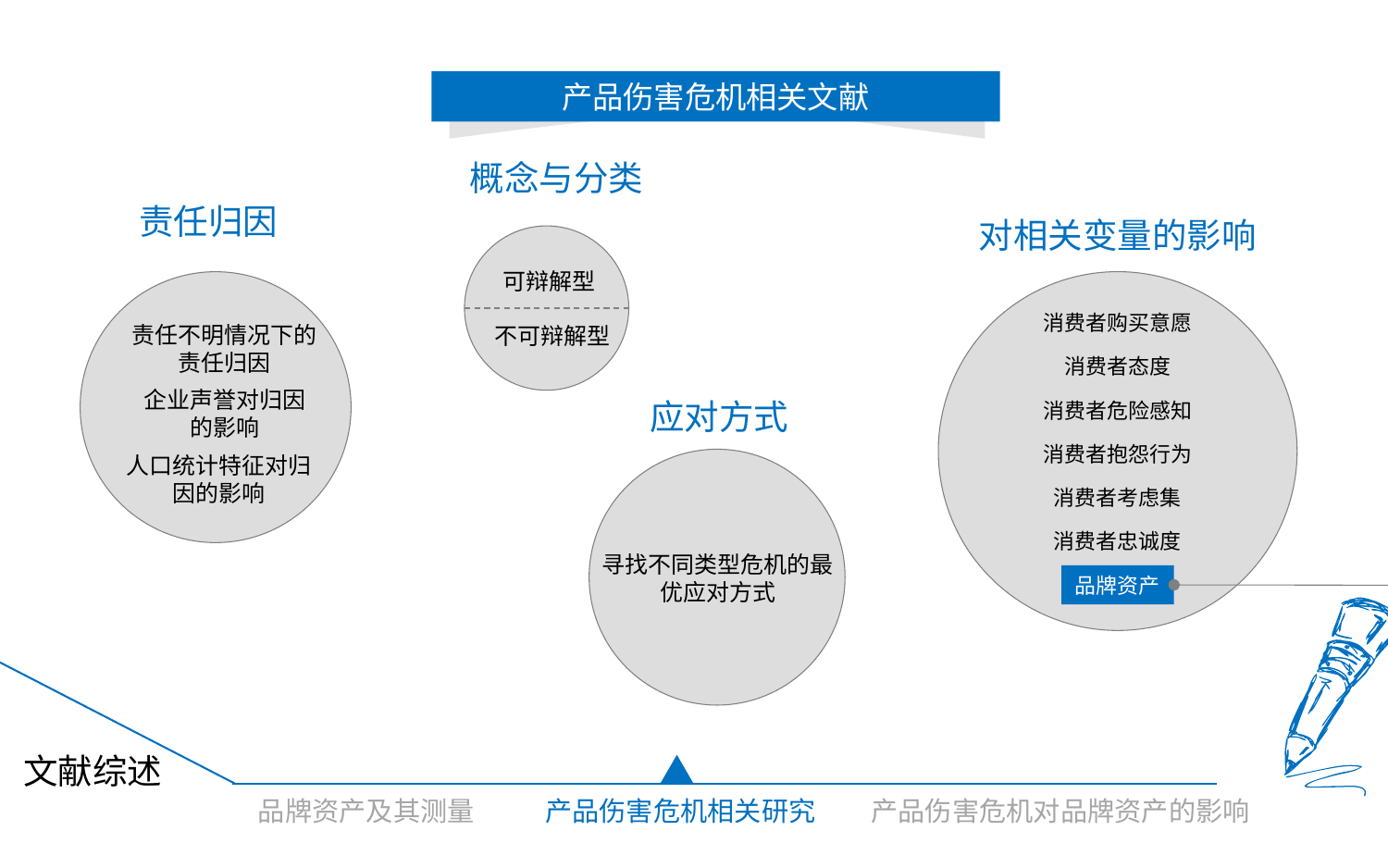

产品伤害危机相关文献

概念与分类

可辩解型
不可辩解型
责任归因

责任不明情况下的责任归因
企业声誉对归因的影响
人口统计特征对归因的影响
对相关变量的影响

消费者购买意愿
消费者态度
消费者危险感知
消费者抱怨行为
消费者考虑集
消费者忠诚度
品牌资产
应对方式

寻找不同类型危机的最优应对方式

文献综述

品牌资产及其测量
产品伤害危机相关研究
产品伤害危机对品牌资产的影响